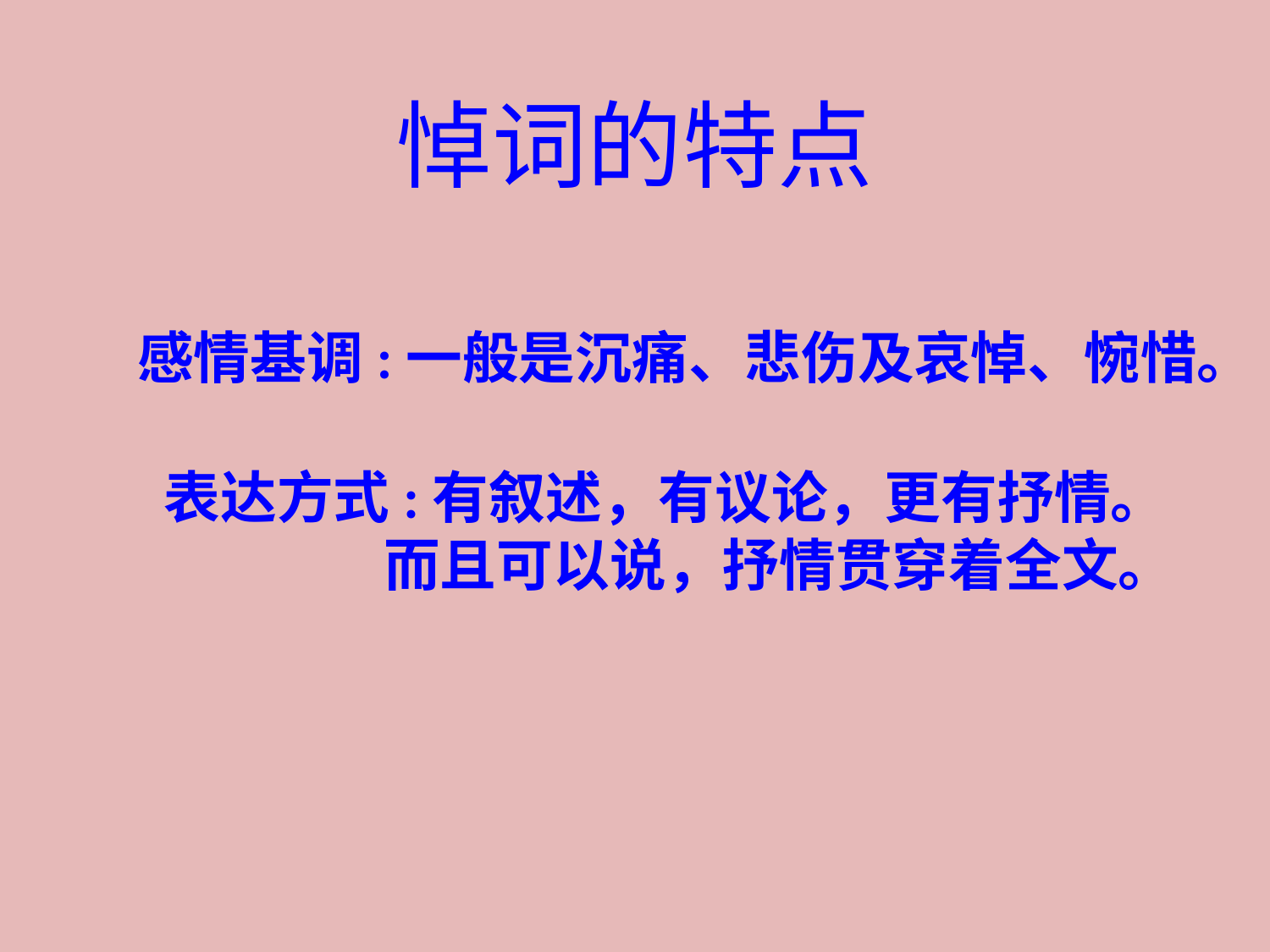

悼词的特点
感情基调:一般是沉痛、悲伤及哀悼、惋惜。
表达方式:有叙述，有议论，更有抒情。
                而且可以说，抒情贯穿着全文。